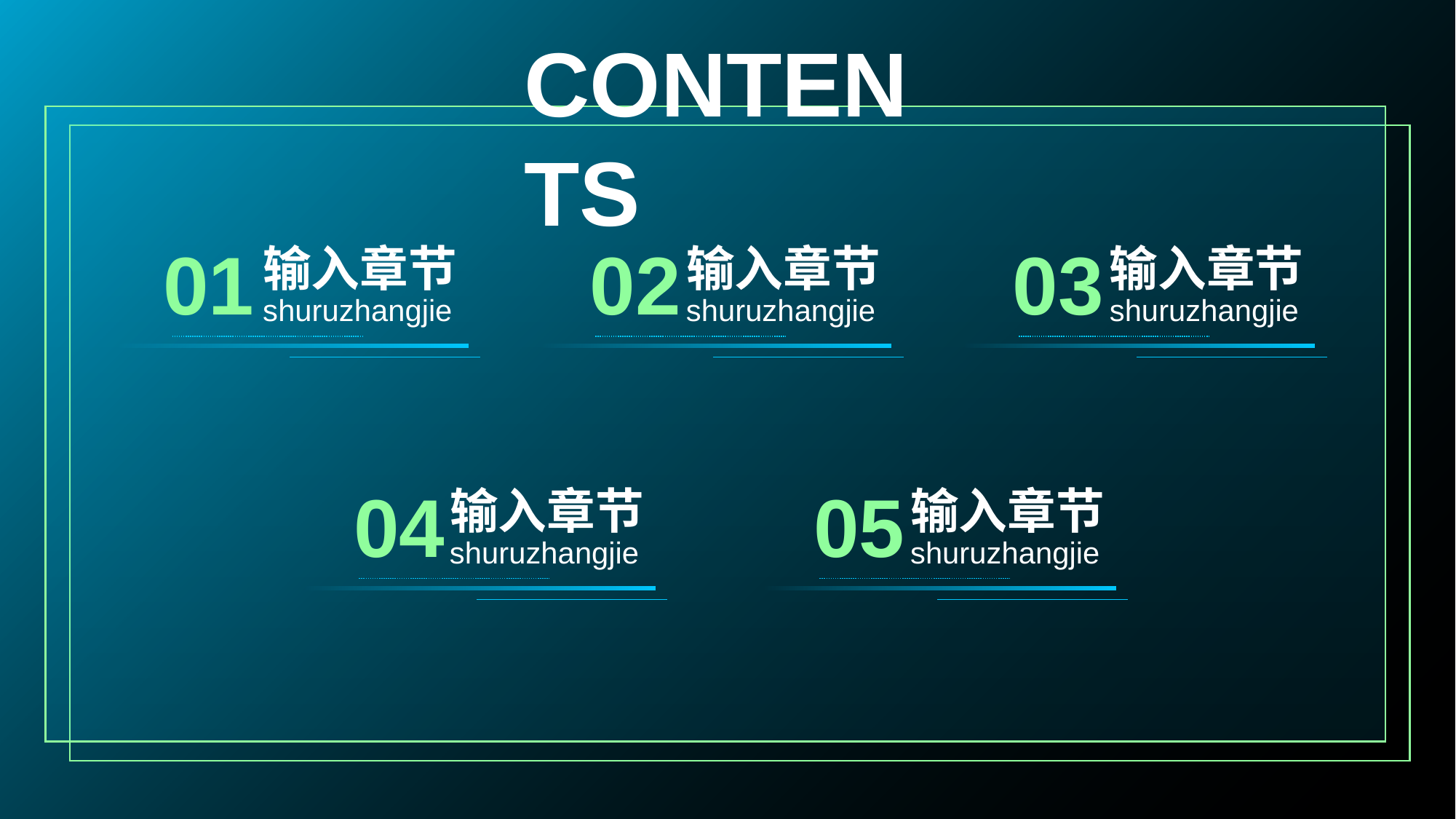

CONTENTS

01
输入章节
shuruzhangjie

02
03
输入章节
输入章节
shuruzhangjie
shuruzhangjie

04
05
输入章节
输入章节
shuruzhangjie
shuruzhangjie